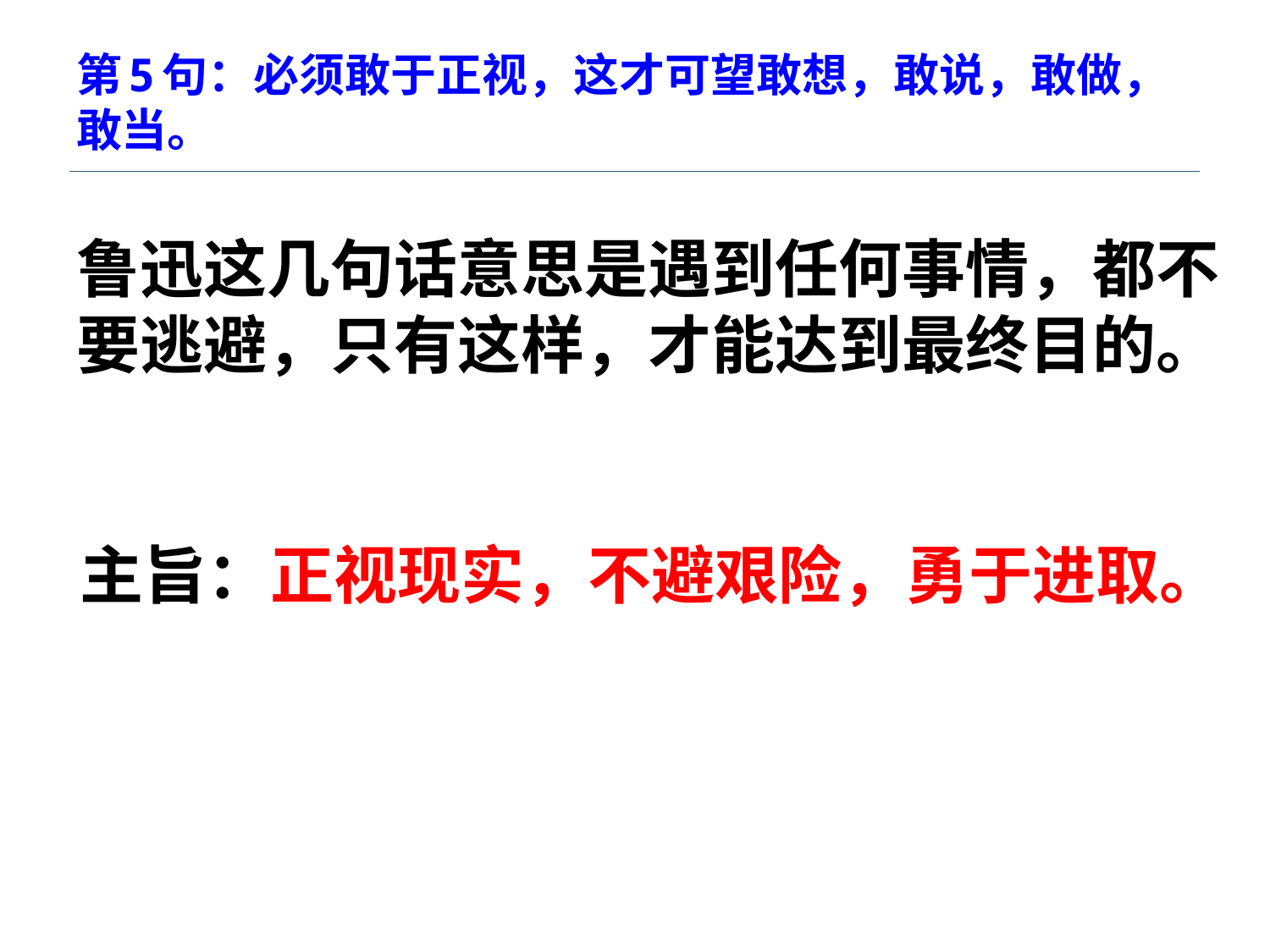

# 第5句：必须敢于正视，这才可望敢想，敢说，敢做，敢当。
鲁迅这几句话意思是遇到任何事情，都不要逃避，只有这样，才能达到最终目的。

主旨：正视现实，不避艰险，勇于进取。